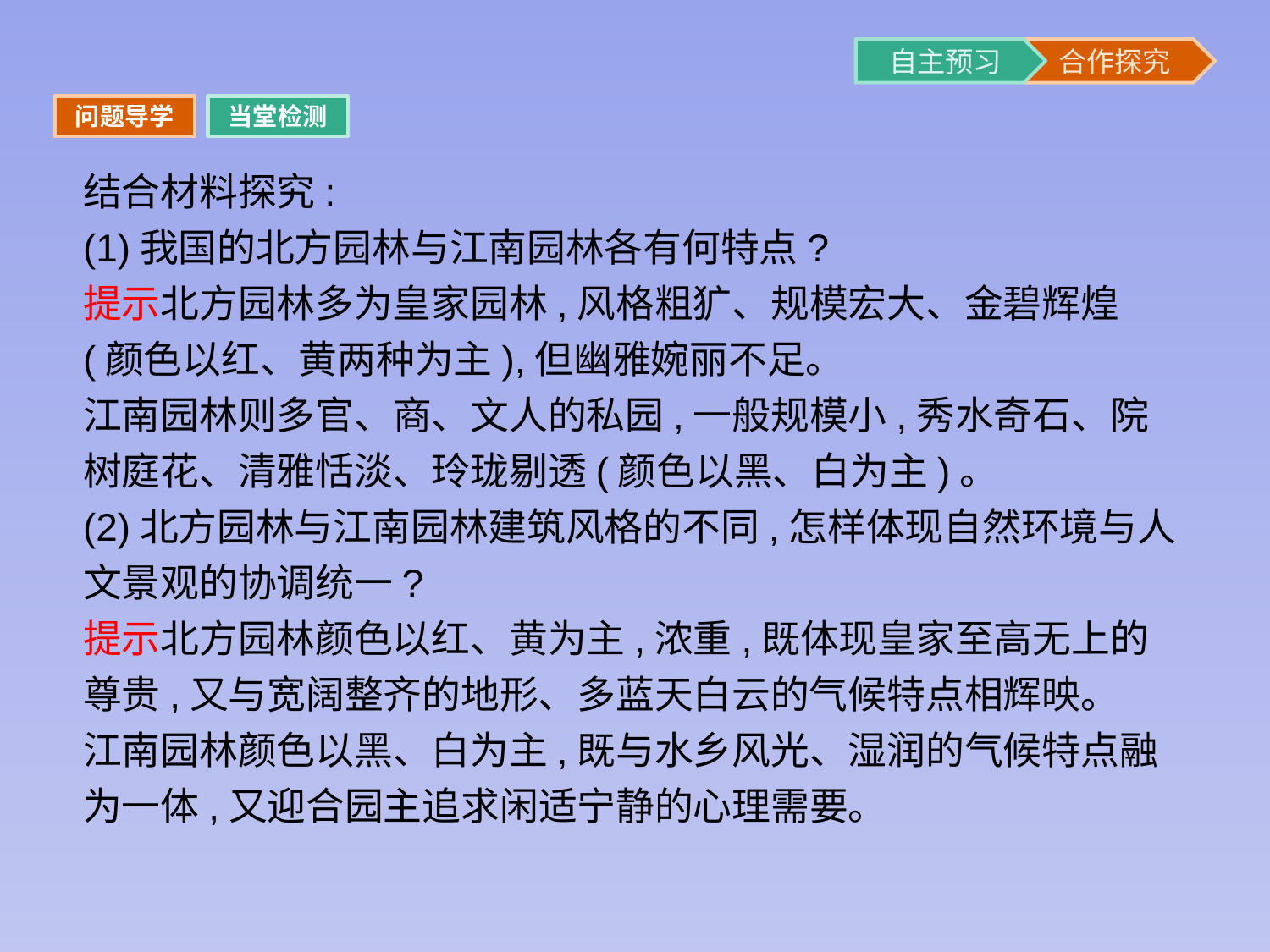

问题导学
当堂检测
结合材料探究:
(1)我国的北方园林与江南园林各有何特点?
提示北方园林多为皇家园林,风格粗犷、规模宏大、金碧辉煌(颜色以红、黄两种为主),但幽雅婉丽不足。
江南园林则多官、商、文人的私园,一般规模小,秀水奇石、院树庭花、清雅恬淡、玲珑剔透(颜色以黑、白为主)。
(2)北方园林与江南园林建筑风格的不同,怎样体现自然环境与人文景观的协调统一?
提示北方园林颜色以红、黄为主,浓重,既体现皇家至高无上的尊贵,又与宽阔整齐的地形、多蓝天白云的气候特点相辉映。
江南园林颜色以黑、白为主,既与水乡风光、湿润的气候特点融为一体,又迎合园主追求闲适宁静的心理需要。